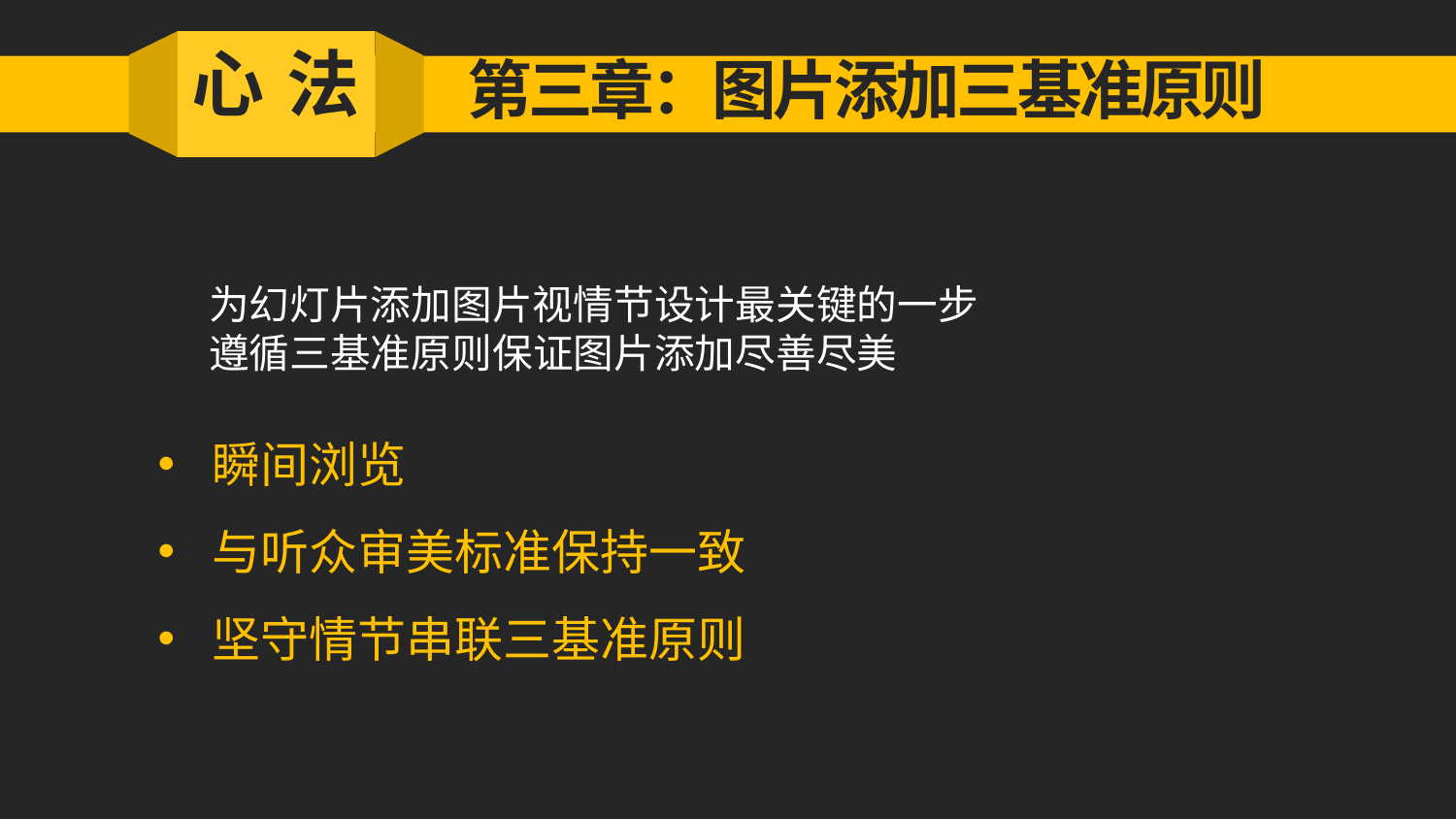

心  法

第三章：图片添加三基准原则

为幻灯片添加图片视情节设计最关键的一步
遵循三基准原则保证图片添加尽善尽美
瞬间浏览
与听众审美标准保持一致
坚守情节串联三基准原则